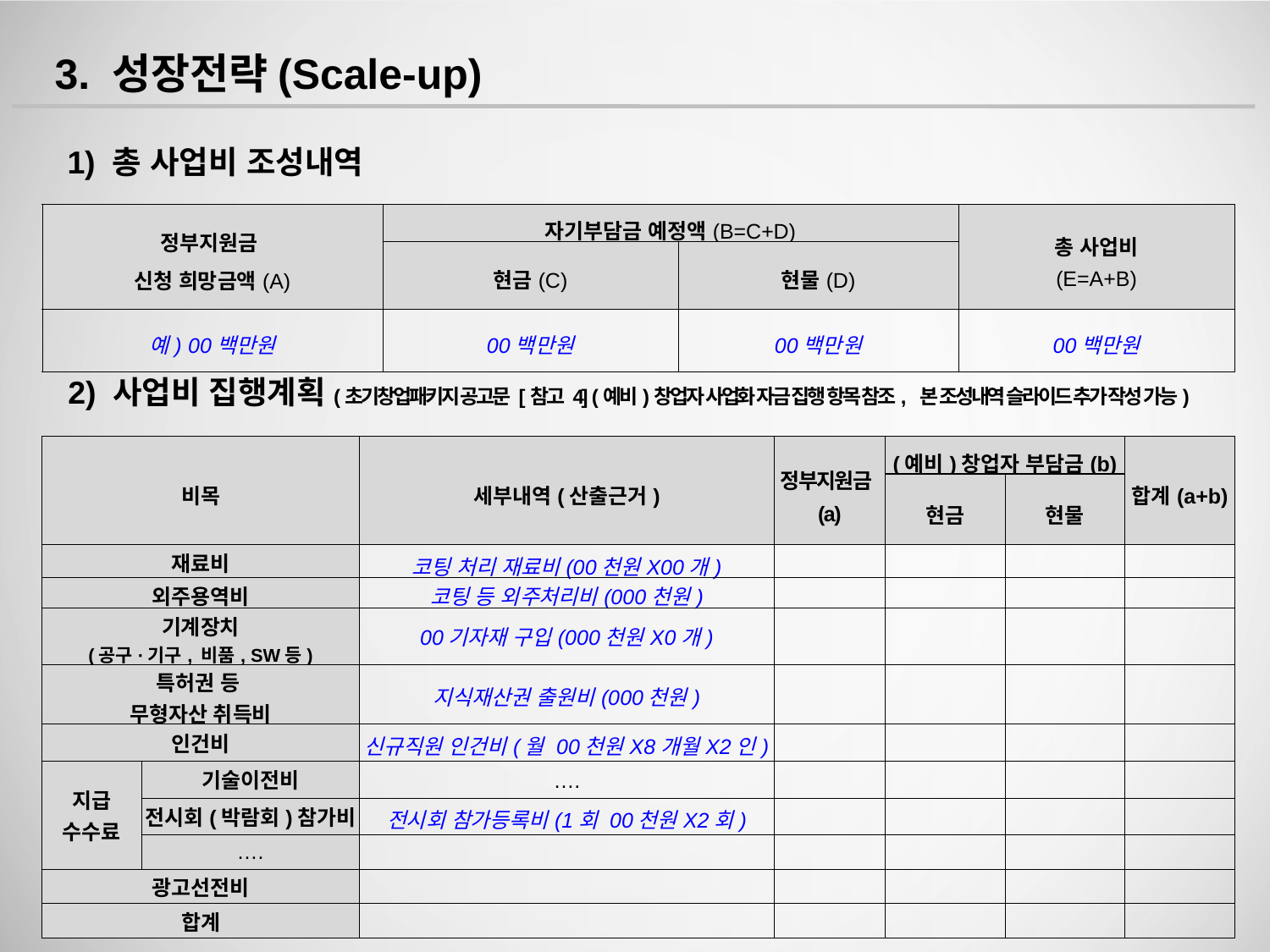

3. 성장전략(Scale-up)
1) 총 사업비 조성내역
| 정부지원금 신청 희망금액(A) | 자기부담금 예정액(B=C+D) |  | 총 사업비 (E=A+B) |
| --- | --- | --- | --- |
|  | 현금(C) | 현물(D) |  |
| 예) 00백만원 | 00백만원 | 00백만원 | 00백만원 |
2) 사업비 집행계획(초기창업패키지 공고문 [참고 4]  (예비)창업자 사업화 자금 집행 항목 참조,  본 조성내역 슬라이드 추가 작성 가능)
| 비목 |  | 세부내역(산출근거) | 정부지원금(a) | (예비)창업자 부담금(b) |  | 합계(a+b) |
| --- | --- | --- | --- | --- | --- | --- |
|  |  |  |  | 현금 | 현물 |  |
| 재료비 |  | 코팅 처리 재료비(00천원X00개) |  |  |  |  |
| 외주용역비 |  | 코팅 등 외주처리비(000천원) |  |  |  |  |
| 기계장치 (공구·기구, 비품, SW등) |  | 00기자재 구입(000천원X0개) |  |  |  |  |
| 특허권 등 무형자산 취득비 |  | 지식재산권 출원비(000천원) |  |  |  |  |
| 인건비 |  | 신규직원 인건비(월 00천원X8개월X2인) |  |  |  |  |
| 지급 수수료 | 기술이전비 | …. |  |  |  |  |
|  | 전시회(박람회)참가비 | 전시회 참가등록비(1회 00천원X2회) |  |  |  |  |
|  | …. |  |  |  |  |  |
| 광고선전비 |  |  |  |  |  |  |
| 합계 |  |  |  |  |  |  |